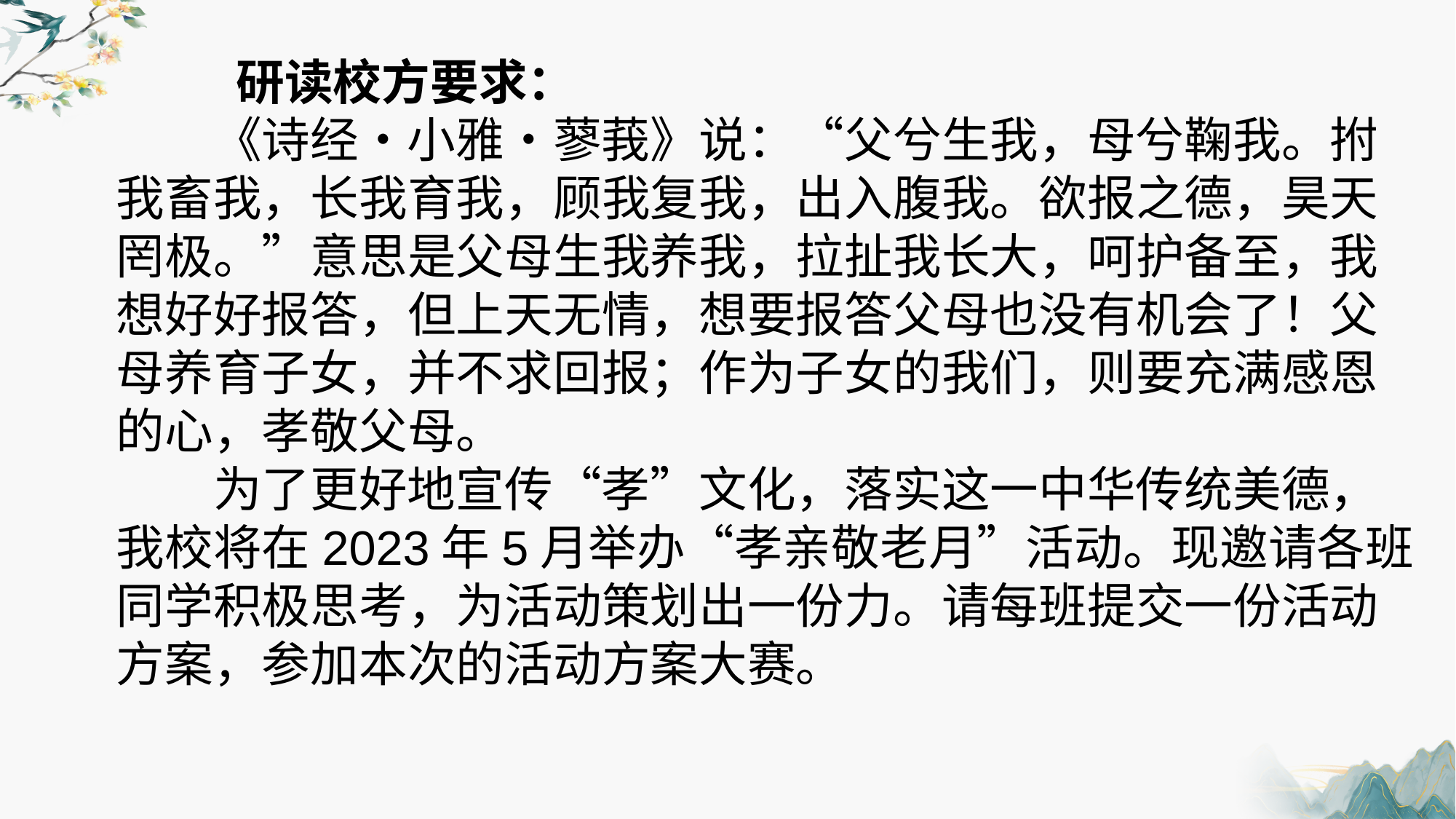

研读校方要求：
《诗经•小雅•蓼莪》说：“父兮生我，母兮鞠我。拊我畜我，长我育我，顾我复我，出入腹我。欲报之德，昊天罔极。”意思是父母生我养我，拉扯我长大，呵护备至，我想好好报答，但上天无情，想要报答父母也没有机会了！父母养育子女，并不求回报；作为子女的我们，则要充满感恩的心，孝敬父母。
为了更好地宣传“孝”文化，落实这一中华传统美德，我校将在2023年5月举办“孝亲敬老月”活动。现邀请各班同学积极思考，为活动策划出一份力。请每班提交一份活动方案，参加本次的活动方案大赛。